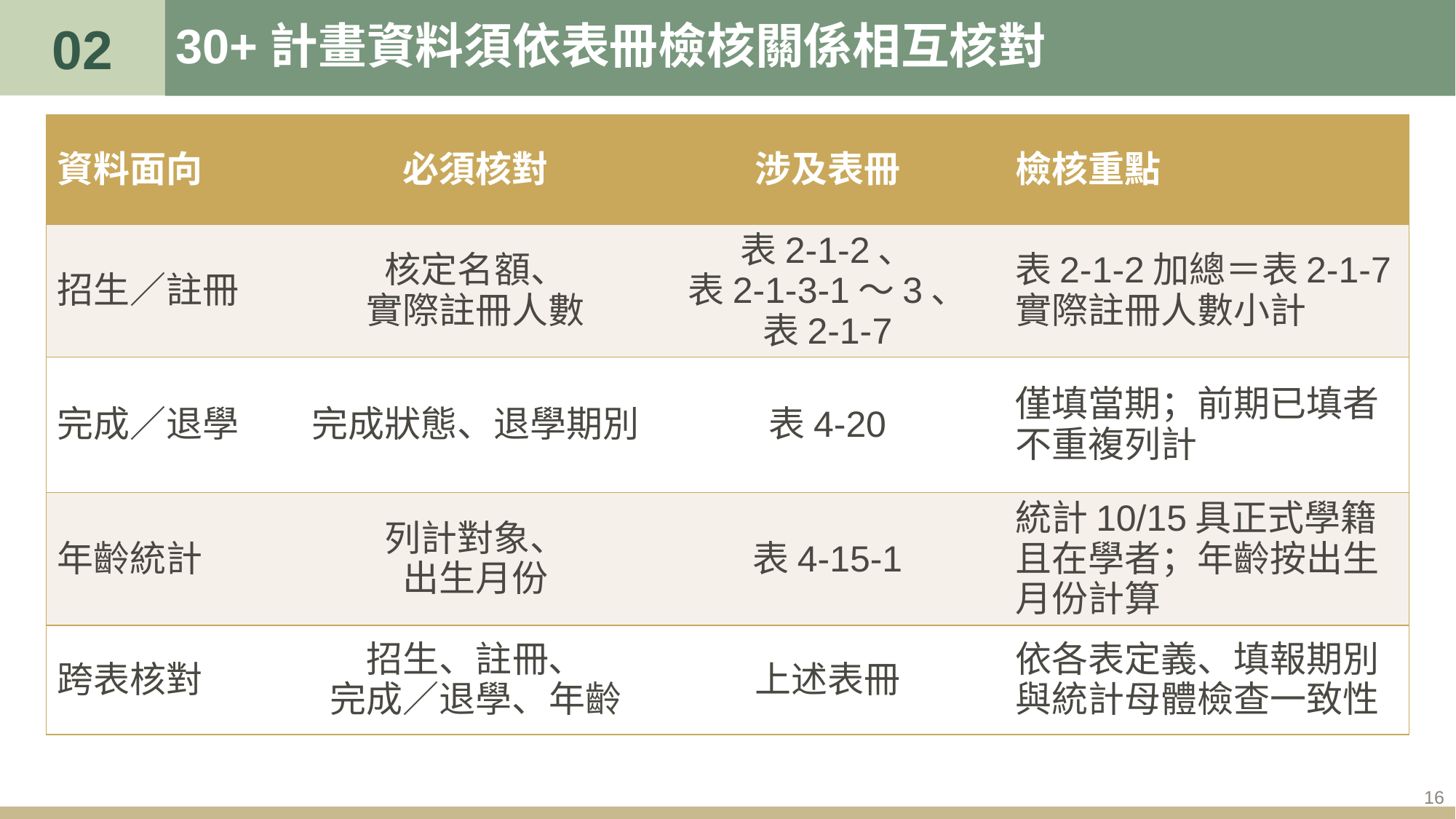

02
# 30+計畫資料須依表冊檢核關係相互核對
| 資料面向 | 必須核對 | 涉及表冊 | 檢核重點 |
| --- | --- | --- | --- |
| 招生／註冊 | 核定名額、 實際註冊人數 | 表2-1-2、 表2-1-3-1～3、 表2-1-7 | 表2-1-2加總＝表2-1-7實際註冊人數小計 |
| 完成／退學 | 完成狀態、退學期別 | 表4-20 | 僅填當期；前期已填者不重複列計 |
| 年齡統計 | 列計對象、 出生月份 | 表4-15-1 | 統計10/15具正式學籍且在學者；年齡按出生月份計算 |
| 跨表核對 | 招生、註冊、 完成／退學、年齡 | 上述表冊 | 依各表定義、填報期別與統計母體檢查一致性 |

16